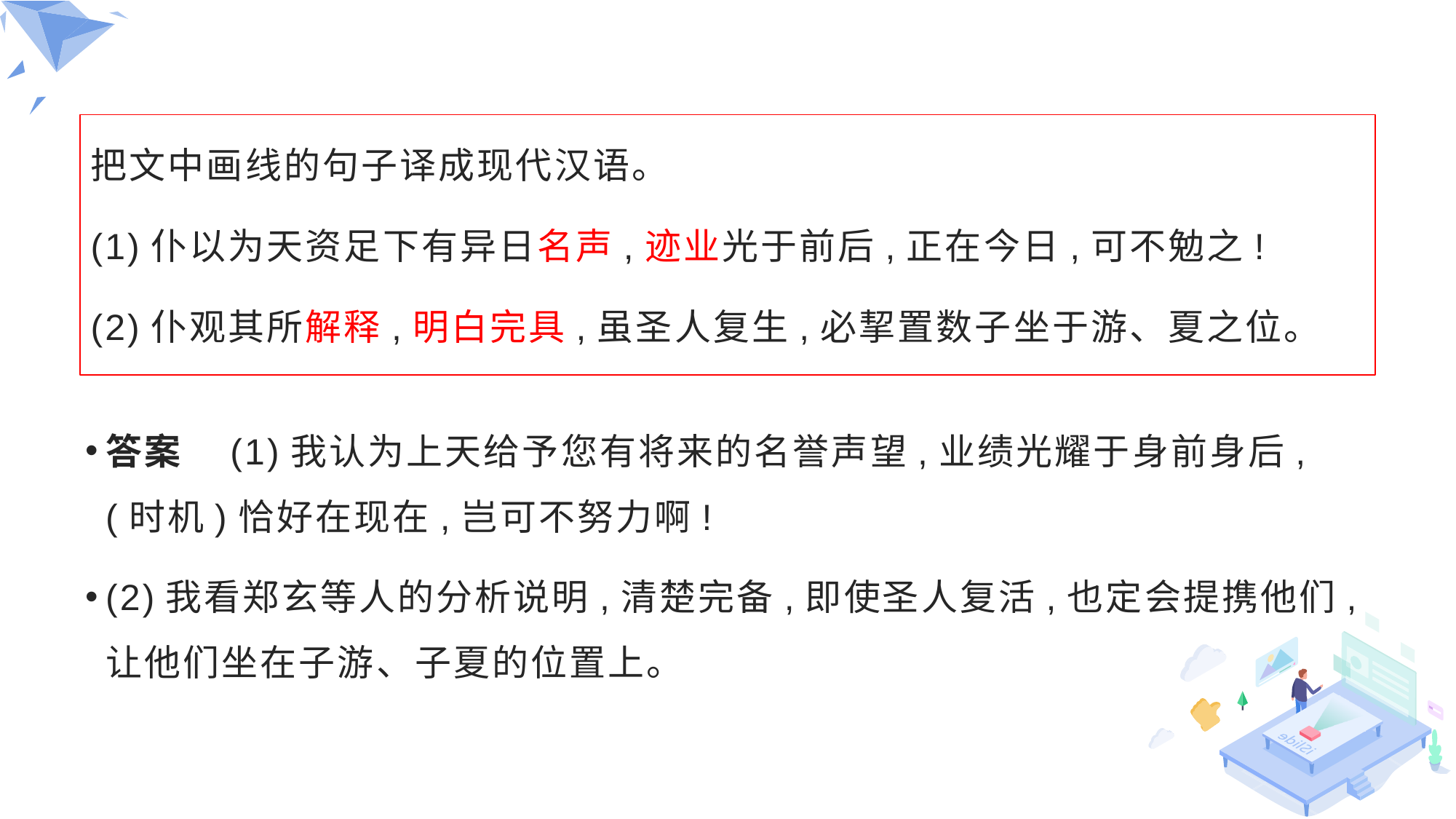

#
把文中画线的句子译成现代汉语。
(1)仆以为天资足下有异日名声,迹业光于前后,正在今日,可不勉之!
(2)仆观其所解释,明白完具,虽圣人复生,必挈置数子坐于游、夏之位。
答案　(1)我认为上天给予您有将来的名誉声望,业绩光耀于身前身后,(时机)恰好在现在,岂可不努力啊!
(2)我看郑玄等人的分析说明,清楚完备,即使圣人复活,也定会提携他们,让他们坐在子游、子夏的位置上。